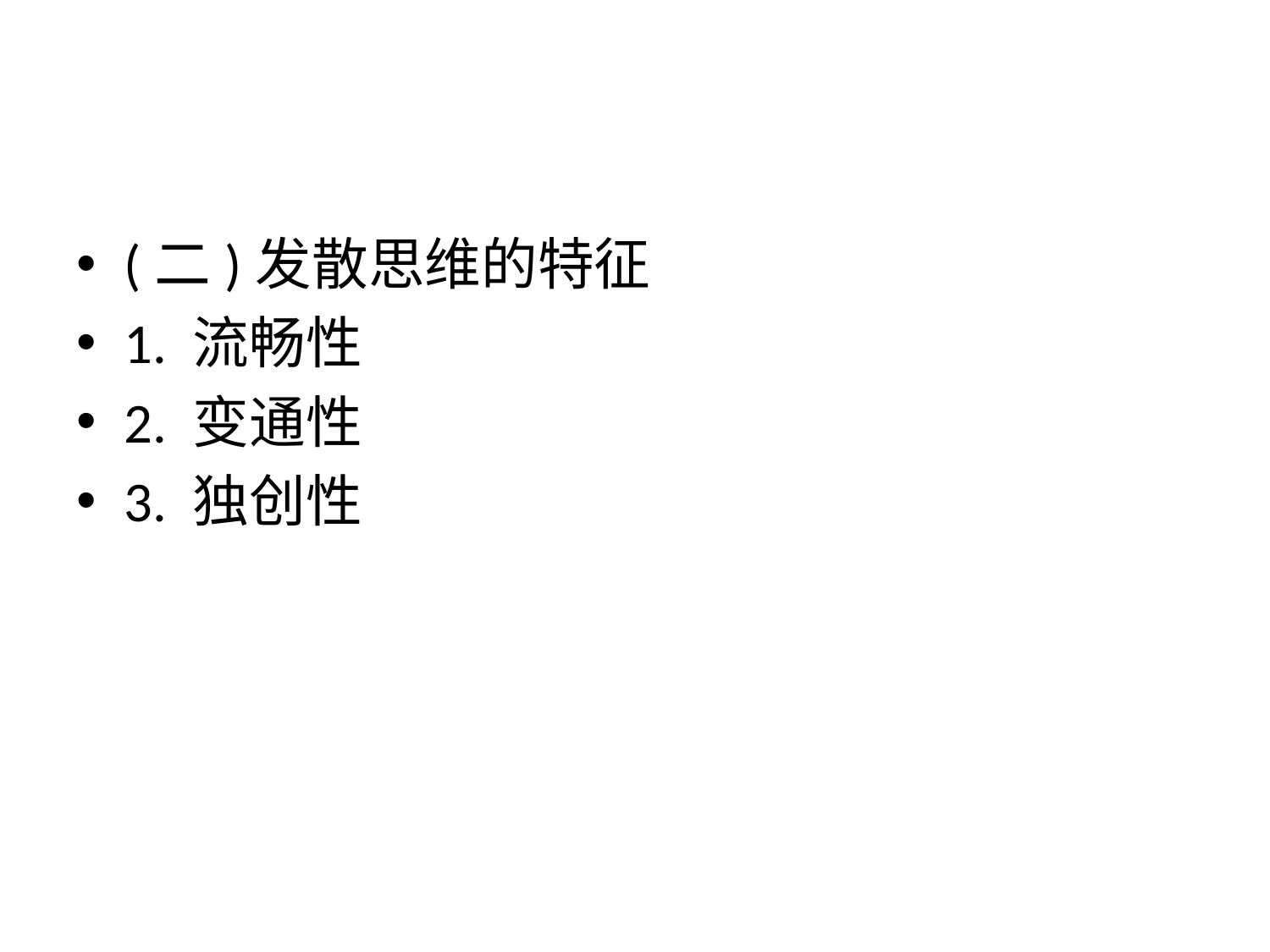

#
(二)发散思维的特征
1. 流畅性
2. 变通性
3. 独创性